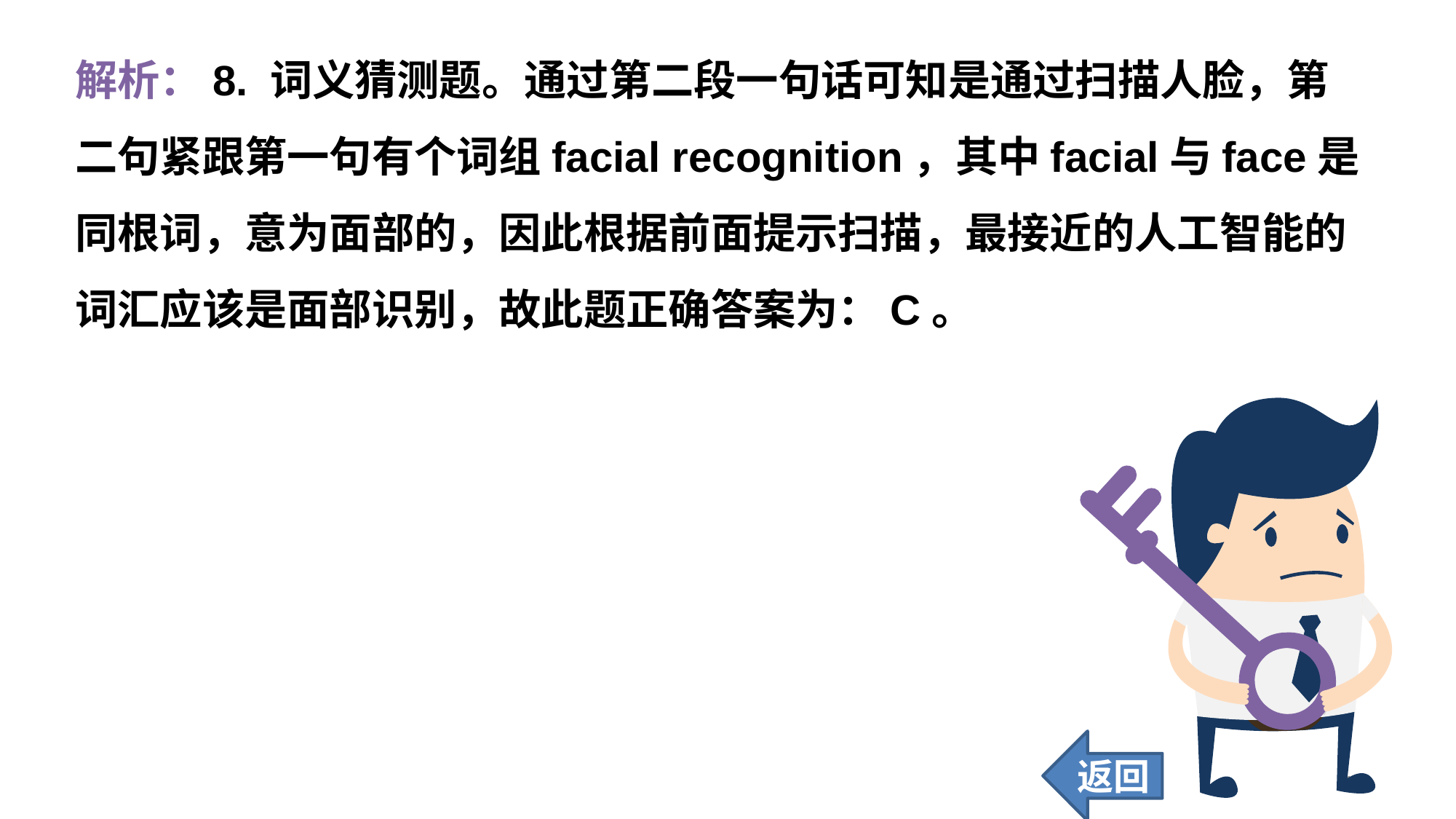

解析：8. 词义猜测题。通过第二段一句话可知是通过扫描人脸，第二句紧跟第一句有个词组facial recognition，其中facial与face是同根词，意为面部的，因此根据前面提示扫描，最接近的人工智能的词汇应该是面部识别，故此题正确答案为：C。

返回
102